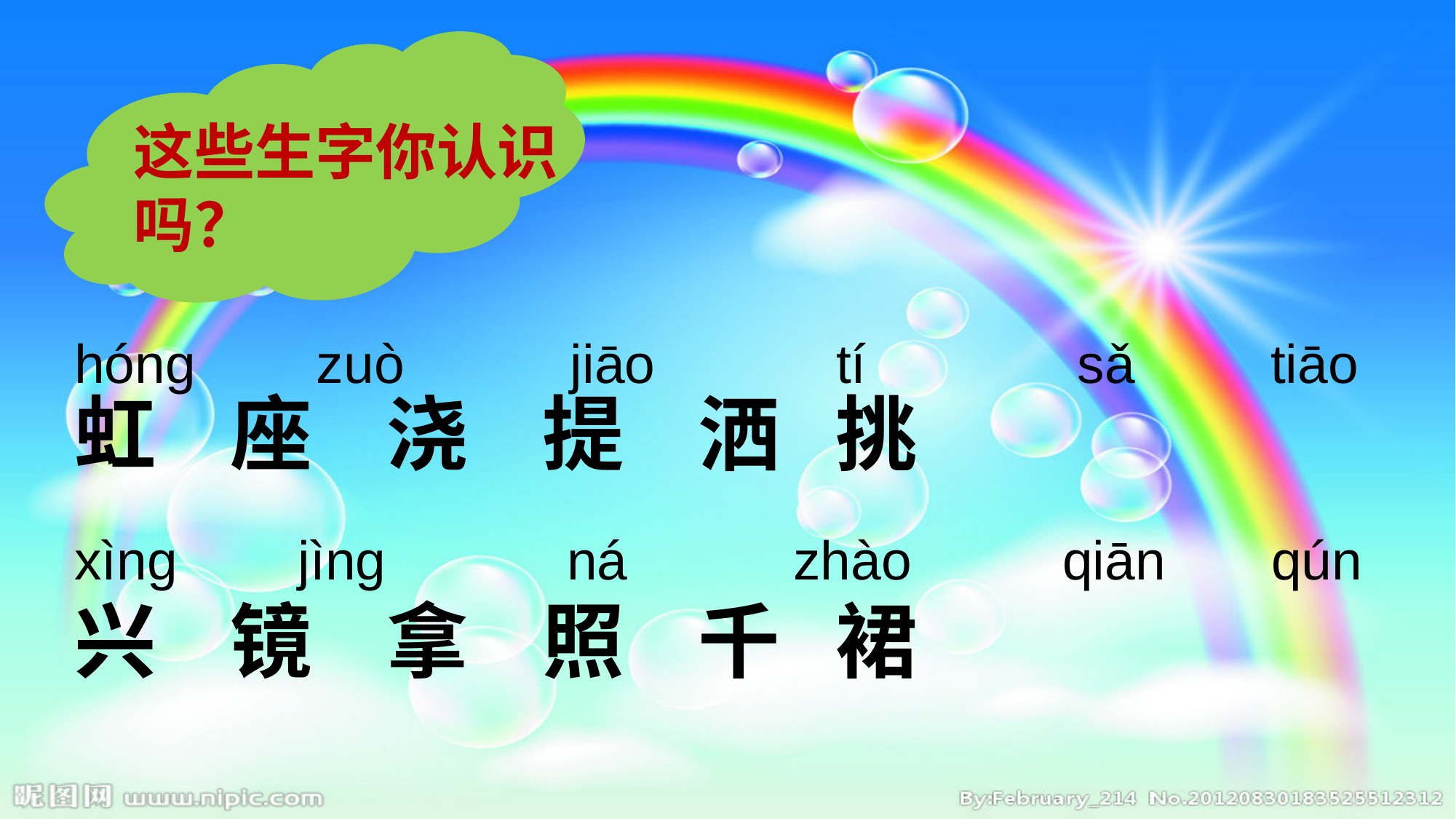

这些生字你认识吗？
hóng        zuò           jiāo            tí              sǎ         tiāo

xìng        jìng            ná           zhào          qiān       qún
虹    座    浇    提    洒   挑

兴    镜    拿    照    千   裙